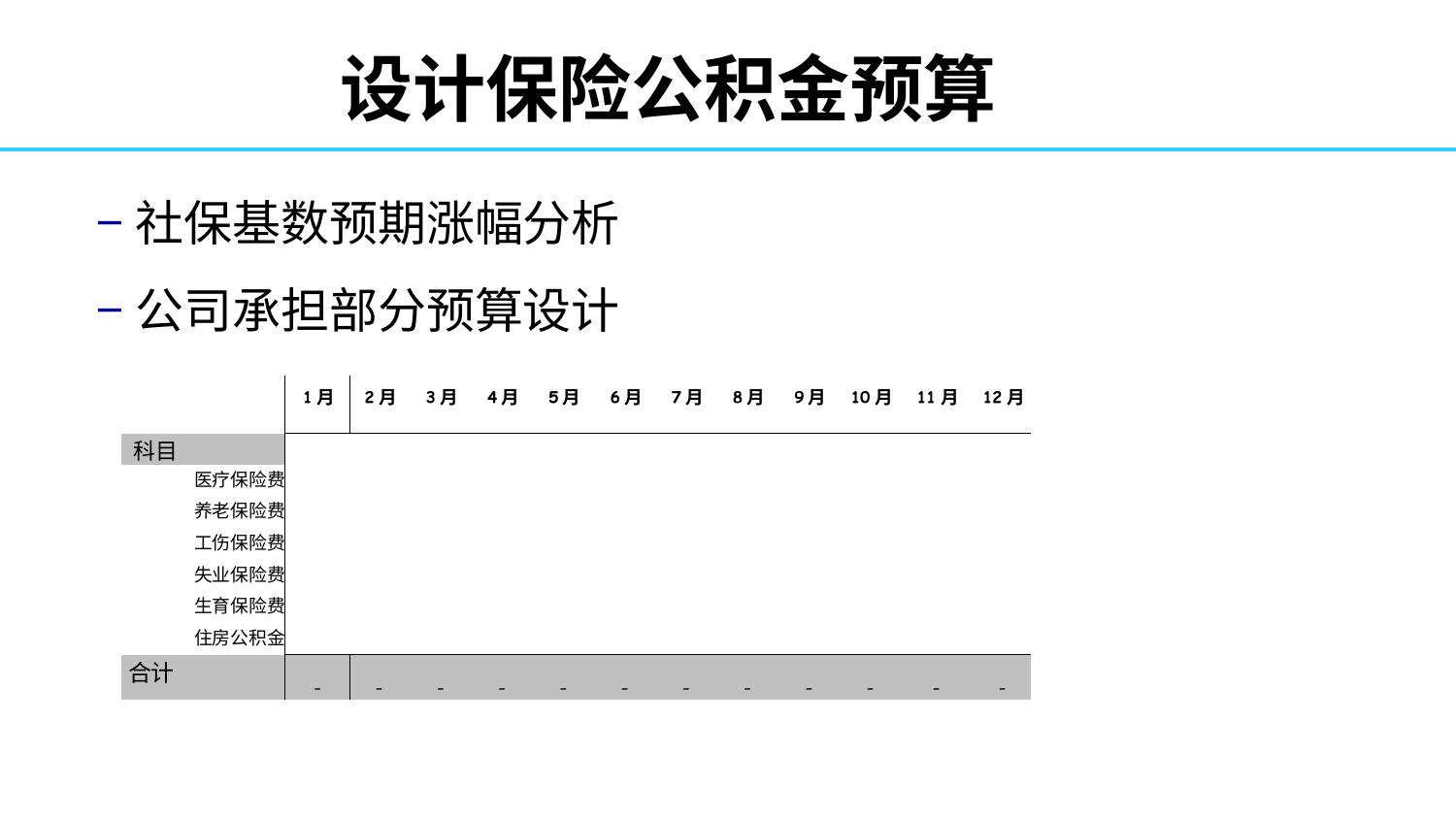

# 设计保险公积金预算
−社保基数预期涨幅分析
−公司承担部分预算设计
|  | 1月 | 2月 | 3月 | 4月 | 5月 | 6月 | 7月 | 8月 | 9月 | 10月 | 11月 | 12月 |
| --- | --- | --- | --- | --- | --- | --- | --- | --- | --- | --- | --- | --- |
| 科目 |  |  |  |  |  |  |  |  |  |  |  |  |
| 医疗保险费 |  |  |  |  |  |  |  |  |  |  |  |  |
| 养老保险费 |  |  |  |  |  |  |  |  |  |  |  |  |
| 工伤保险费 |  |  |  |  |  |  |  |  |  |  |  |  |
| 失业保险费 |  |  |  |  |  |  |  |  |  |  |  |  |
| 生育保险费 |  |  |  |  |  |  |  |  |  |  |  |  |
| 住房公积金 |  |  |  |  |  |  |  |  |  |  |  |  |
| 合计 | - | - | - | - | - | - | - | - | - | - | - | - |